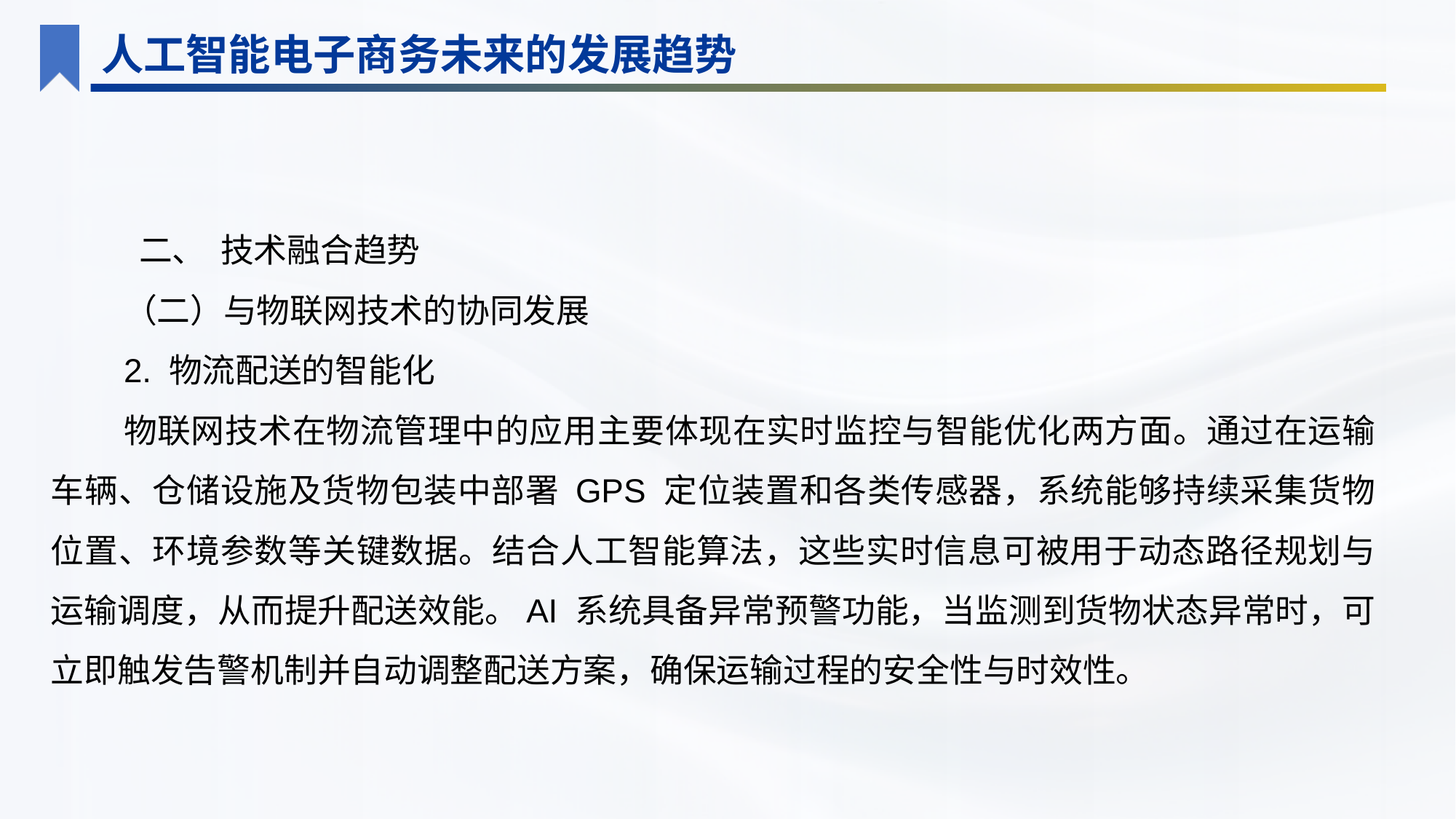

人工智能电子商务未来的发展趋势
 二、  技术融合趋势
（二）与物联网技术的协同发展
2. 物流配送的智能化
物联网技术在物流管理中的应用主要体现在实时监控与智能优化两方面。通过在运输车辆、仓储设施及货物包装中部署 GPS 定位装置和各类传感器，系统能够持续采集货物位置、环境参数等关键数据。结合人工智能算法，这些实时信息可被用于动态路径规划与运输调度，从而提升配送效能。AI 系统具备异常预警功能，当监测到货物状态异常时，可立即触发告警机制并自动调整配送方案，确保运输过程的安全性与时效性。